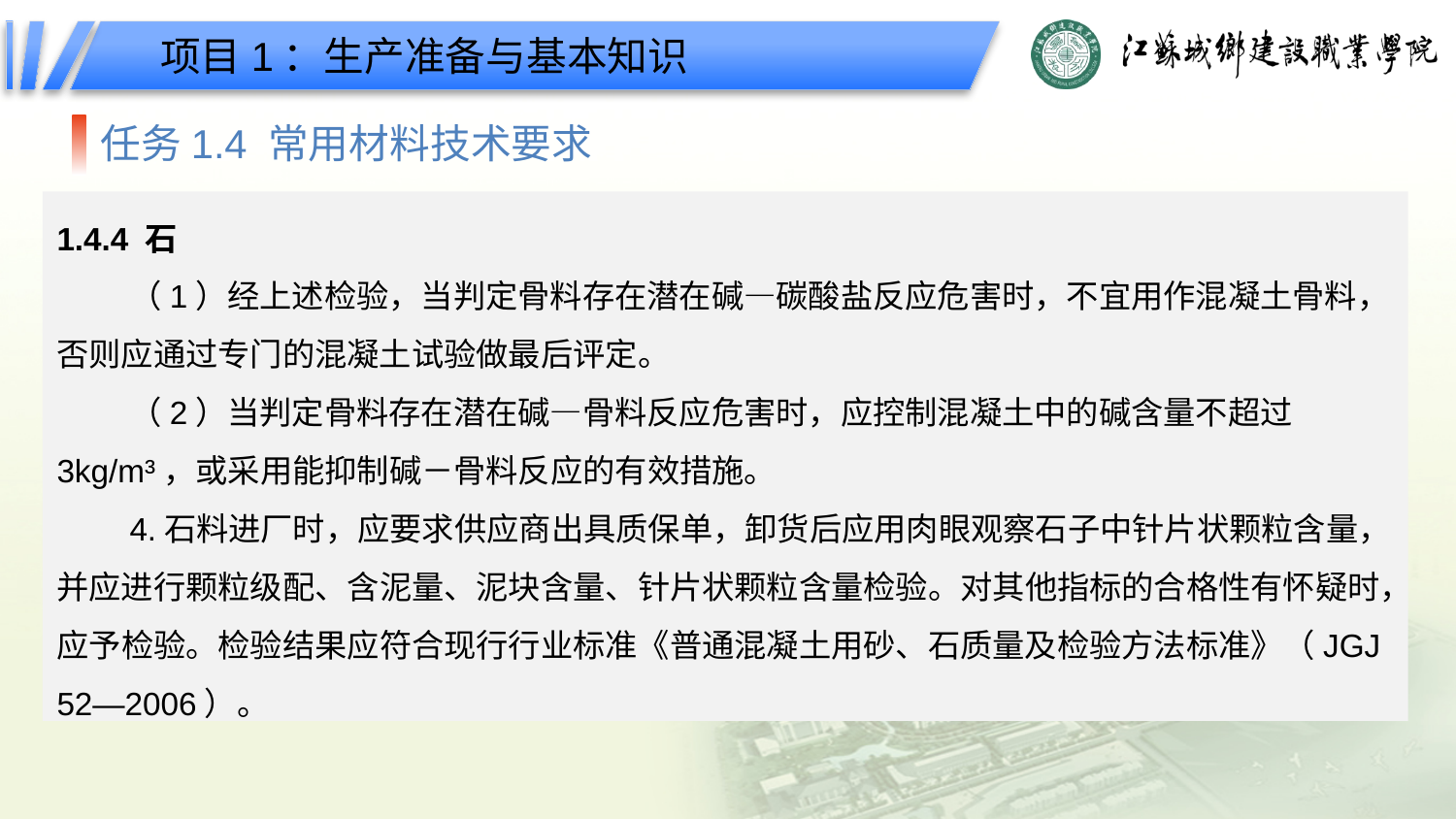

项目1：生产准备与基本知识
任务1.4 常用材料技术要求

1.4.4 石
（1）经上述检验，当判定骨料存在潜在碱—碳酸盐反应危害时，不宜用作混凝土骨料，否则应通过专门的混凝土试验做最后评定。
（2）当判定骨料存在潜在碱—骨料反应危害时，应控制混凝土中的碱含量不超过 3kg/m³，或采用能抑制碱－骨料反应的有效措施。
4.石料进厂时，应要求供应商出具质保单，卸货后应用肉眼观察石子中针片状颗粒含量，并应进行颗粒级配、含泥量、泥块含量、针片状颗粒含量检验。对其他指标的合格性有怀疑时，应予检验。检验结果应符合现行行业标准《普通混凝土用砂、石质量及检验方法标准》（JGJ 52—2006）。